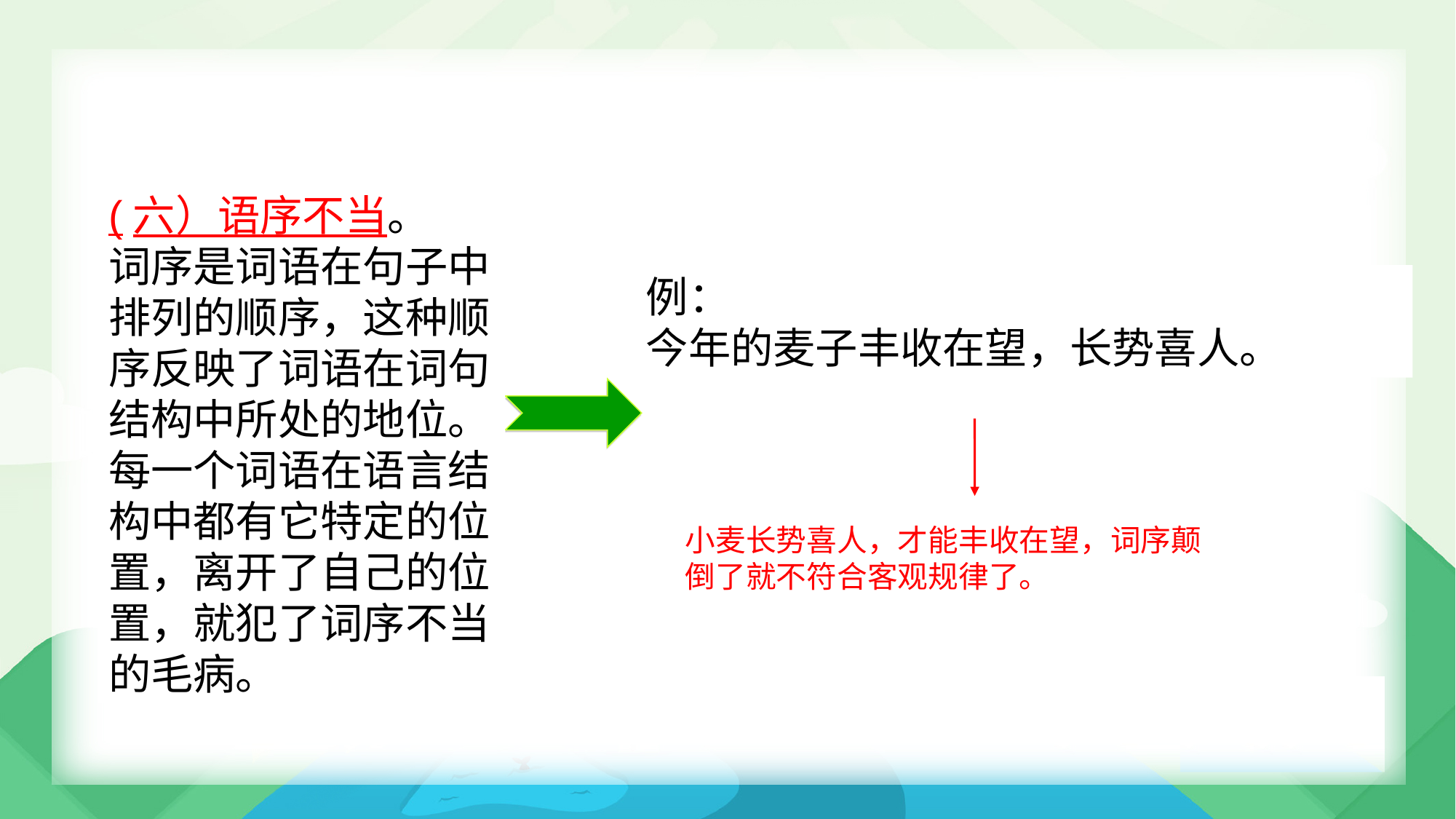

(六）语序不当。
词序是词语在句子中排列的顺序，这种顺序反映了词语在词句结构中所处的地位。每一个词语在语言结构中都有它特定的位置，离开了自己的位置，就犯了词序不当的毛病。
例：
今年的麦子丰收在望，长势喜人。

小麦长势喜人，才能丰收在望，词序颠倒了就不符合客观规律了。